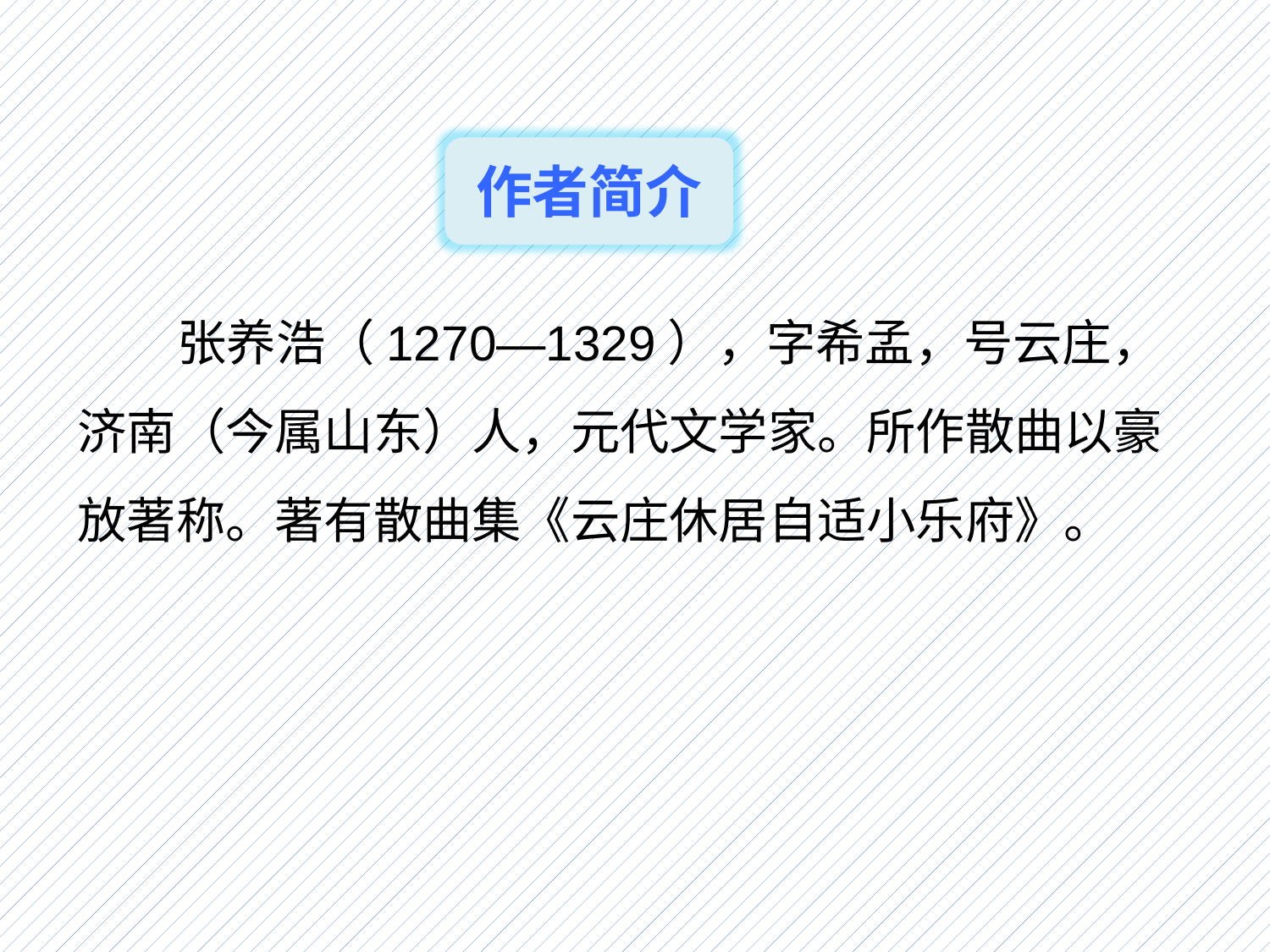

作者简介
张养浩（1270—1329），字希孟，号云庄，济南（今属山东）人，元代文学家。所作散曲以豪放著称。著有散曲集《云庄休居自适小乐府》。